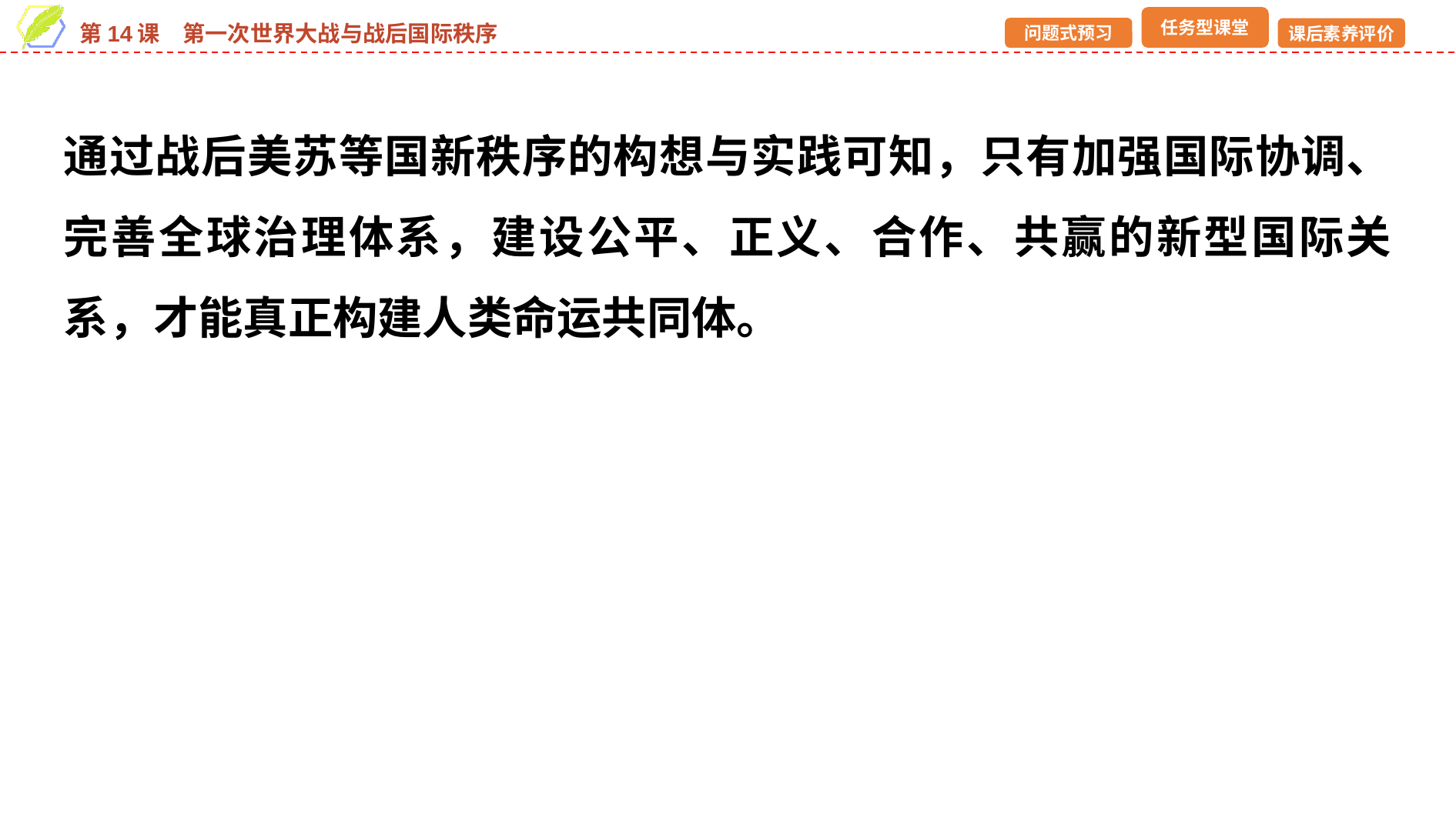

通过战后美苏等国新秩序的构想与实践可知，只有加强国际协调、完善全球治理体系，建设公平、正义、合作、共赢的新型国际关系，才能真正构建人类命运共同体。